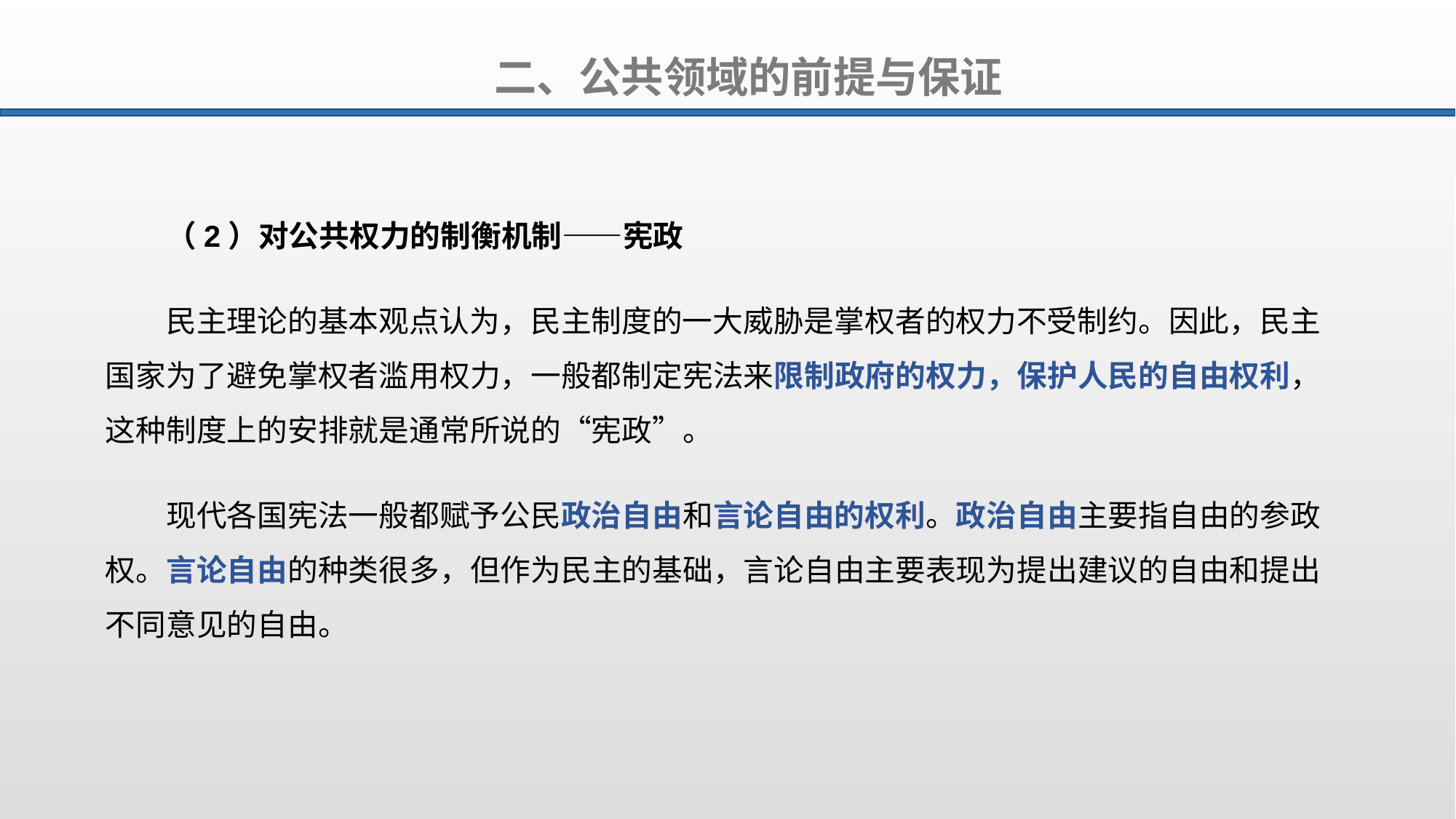

二、公共领域的前提与保证

（2）对公共权力的制衡机制——宪政
民主理论的基本观点认为，民主制度的一大威胁是掌权者的权力不受制约。因此，民主国家为了避免掌权者滥用权力，一般都制定宪法来限制政府的权力，保护人民的自由权利，这种制度上的安排就是通常所说的“宪政”。
现代各国宪法一般都赋予公民政治自由和言论自由的权利。政治自由主要指自由的参政权。言论自由的种类很多，但作为民主的基础，言论自由主要表现为提出建议的自由和提出不同意见的自由。